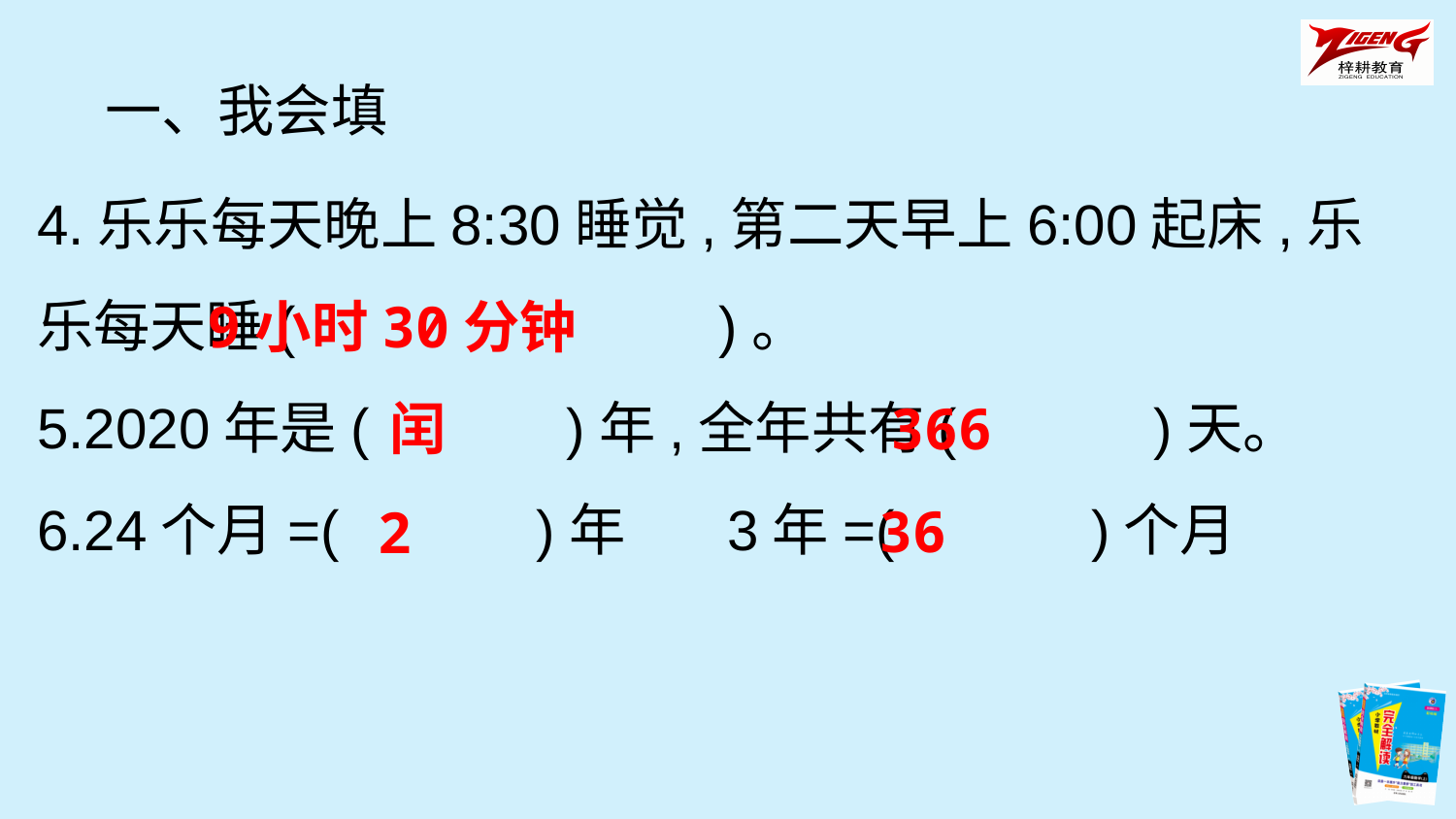

一、我会填
4.乐乐每天晚上8:30睡觉,第二天早上6:00起床,乐乐每天睡(　　　         　　)。
5.2020年是(　　　)年,全年共有(　　　)天。
6.24个月=(　　　)年       3年=(　　　)个月
9小时30分钟
闰
366
36
2